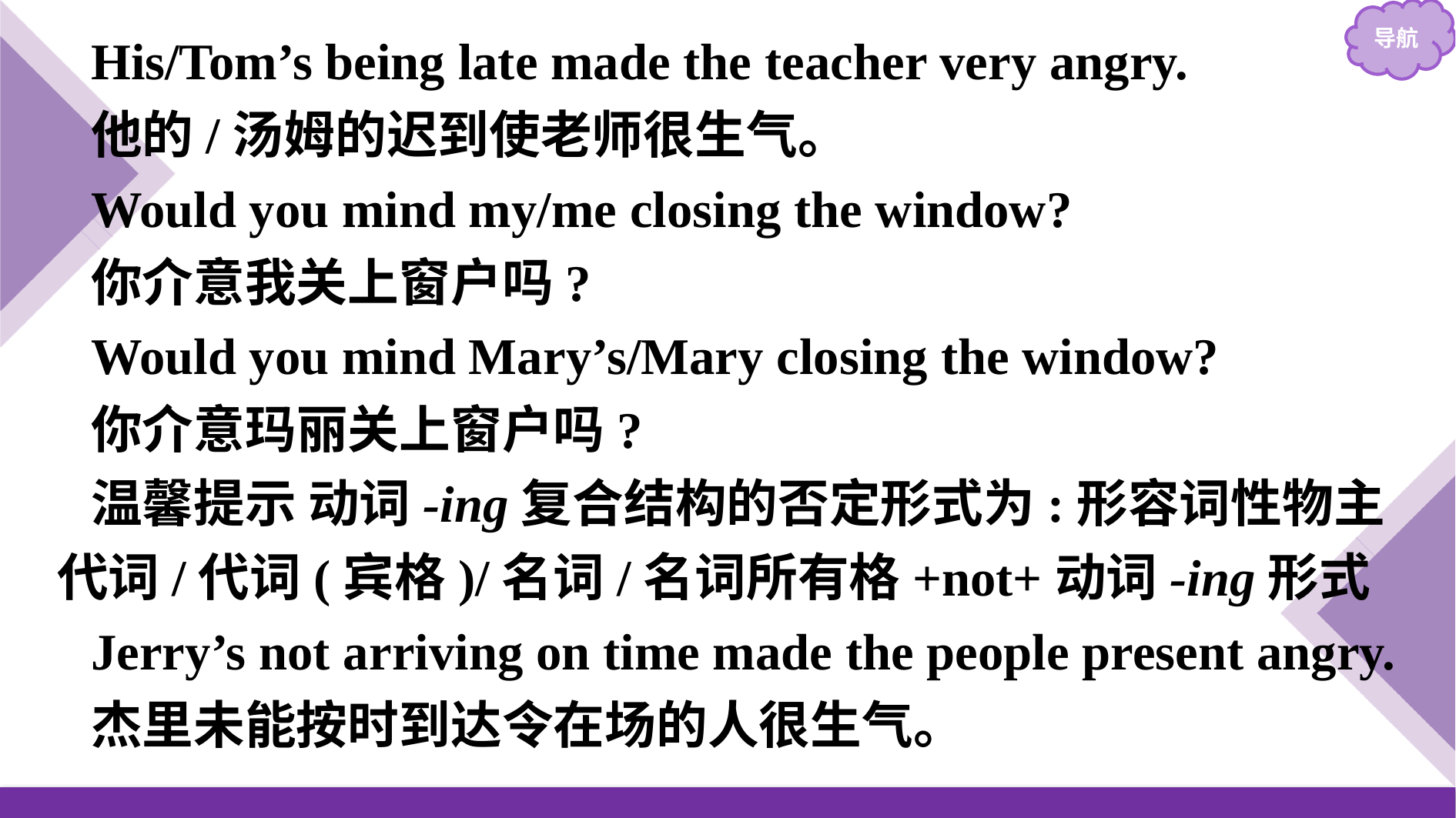

His/Tom’s being late made the teacher very angry.
他的/汤姆的迟到使老师很生气。
Would you mind my/me closing the window?
你介意我关上窗户吗?
Would you mind Mary’s/Mary closing the window?
你介意玛丽关上窗户吗?
温馨提示 动词-ing复合结构的否定形式为:形容词性物主代词/代词(宾格)/名词/名词所有格+not+动词-ing形式
Jerry’s not arriving on time made the people present angry.
杰里未能按时到达令在场的人很生气。